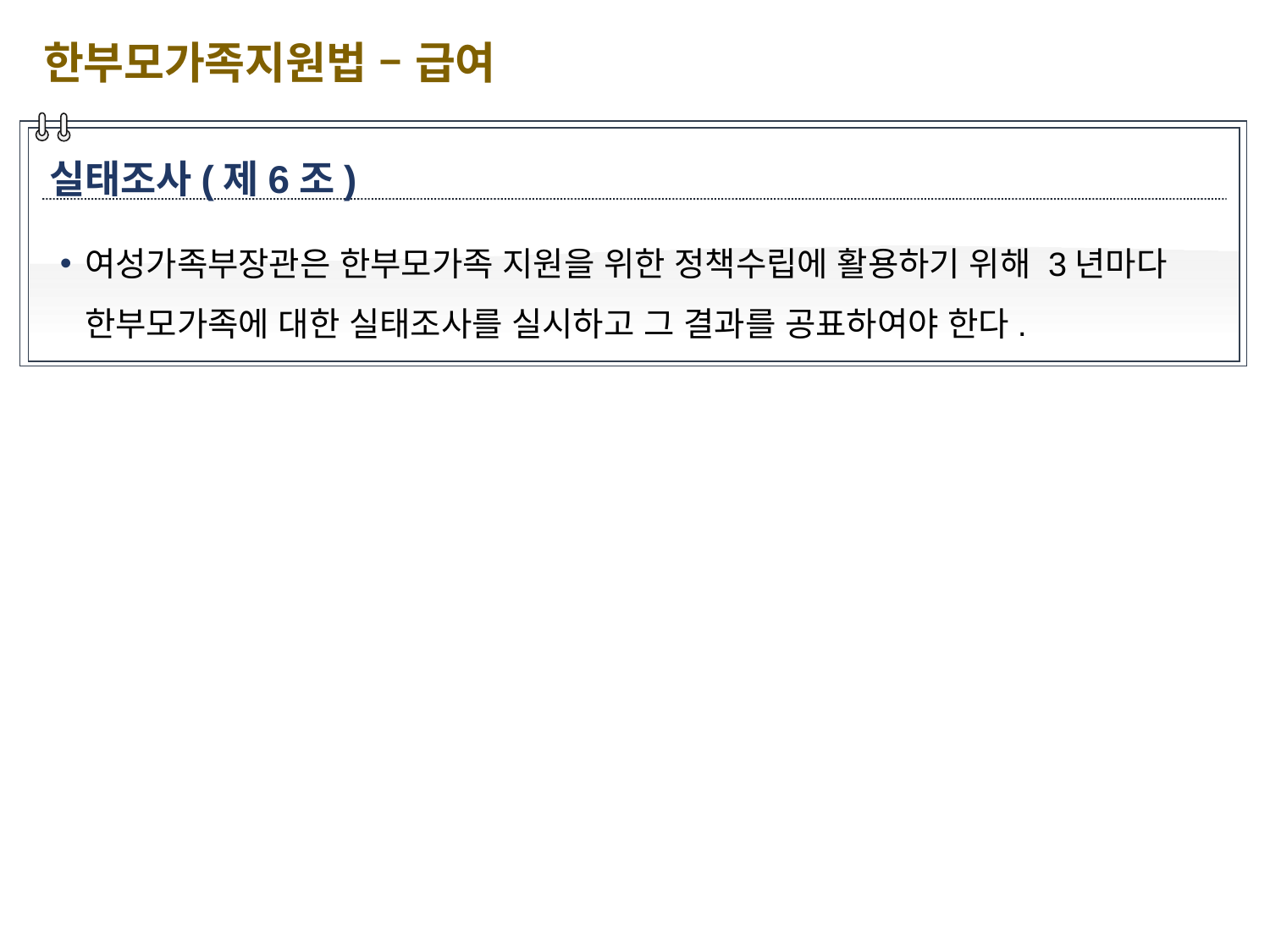

한부모가족지원법 – 급여

실태조사(제6조)

여성가족부장관은 한부모가족 지원을 위한 정책수립에 활용하기 위해 3년마다 한부모가족에 대한 실태조사를 실시하고 그 결과를 공표하여야 한다.